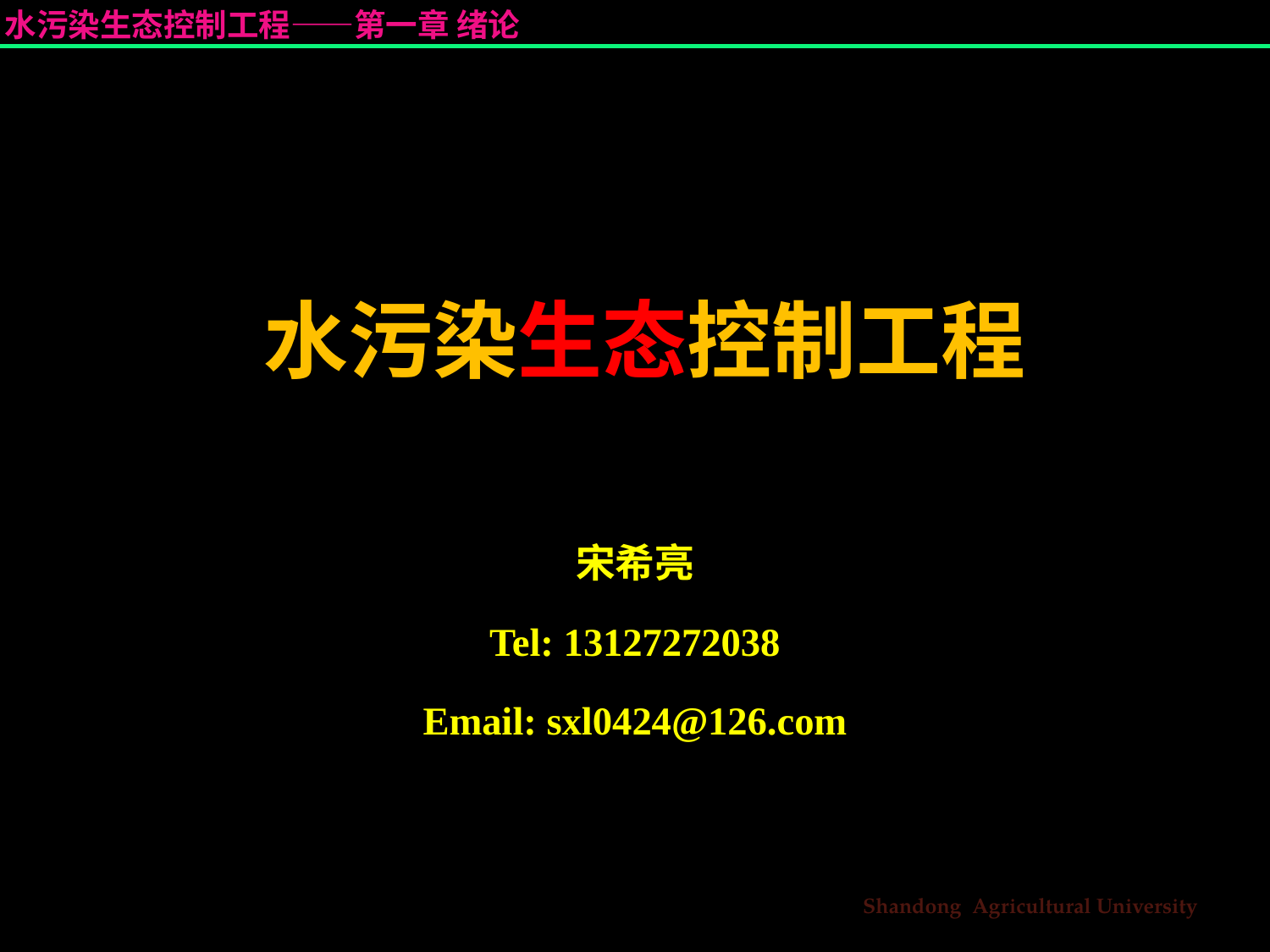

# 水污染生态控制工程
宋希亮
Tel: 13127272038
Email: sxl0424@126.com